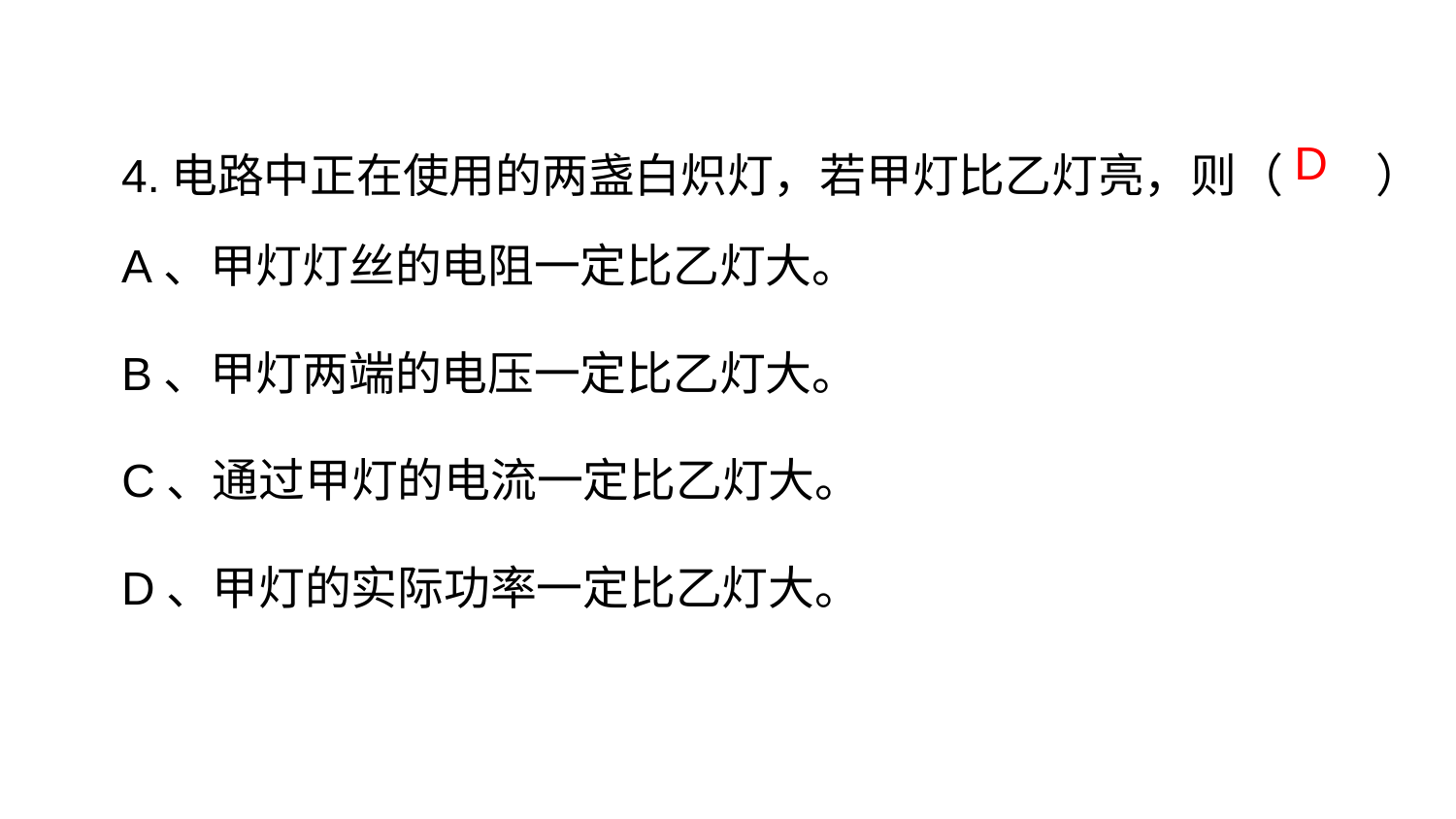

D
4.电路中正在使用的两盏白炽灯，若甲灯比乙灯亮，则（　　）
A、甲灯灯丝的电阻一定比乙灯大。
B、甲灯两端的电压一定比乙灯大。
C、通过甲灯的电流一定比乙灯大。
D、甲灯的实际功率一定比乙灯大。